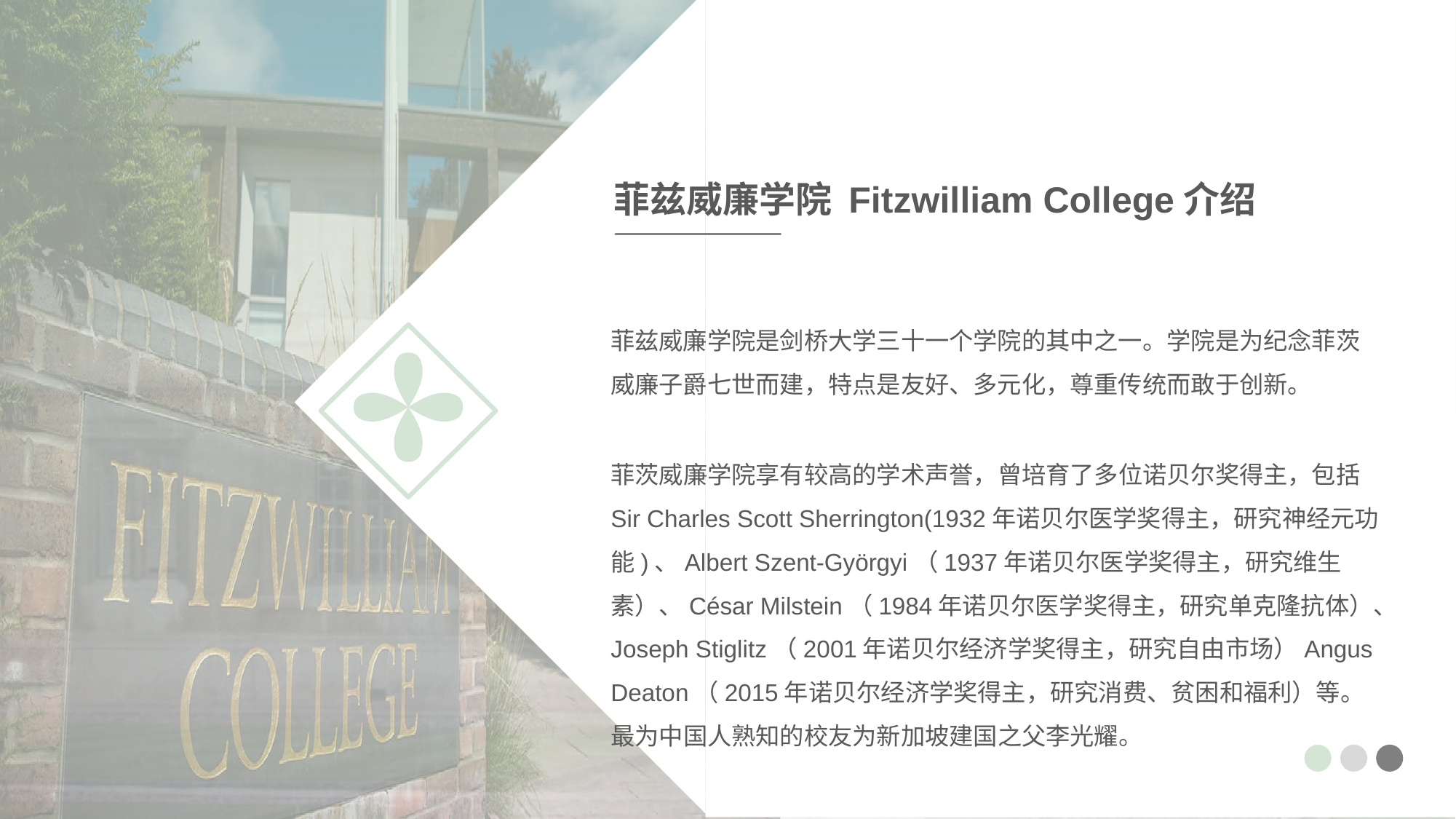

菲兹威廉学院 Fitzwilliam College介绍

菲兹威廉学院是剑桥大学三十一个学院的其中之一。学院是为纪念菲茨威廉子爵七世而建，特点是友好、多元化，尊重传统而敢于创新。

菲茨威廉学院享有较高的学术声誉，曾培育了多位诺贝尔奖得主，包括Sir Charles Scott Sherrington(1932年诺贝尔医学奖得主，研究神经元功能)、Albert Szent-Györgyi（1937年诺贝尔医学奖得主，研究维生素）、César Milstein（1984年诺贝尔医学奖得主，研究单克隆抗体）、Joseph Stiglitz（2001年诺贝尔经济学奖得主，研究自由市场）Angus Deaton（2015年诺贝尔经济学奖得主，研究消费、贫困和福利）等。最为中国人熟知的校友为新加坡建国之父李光耀。